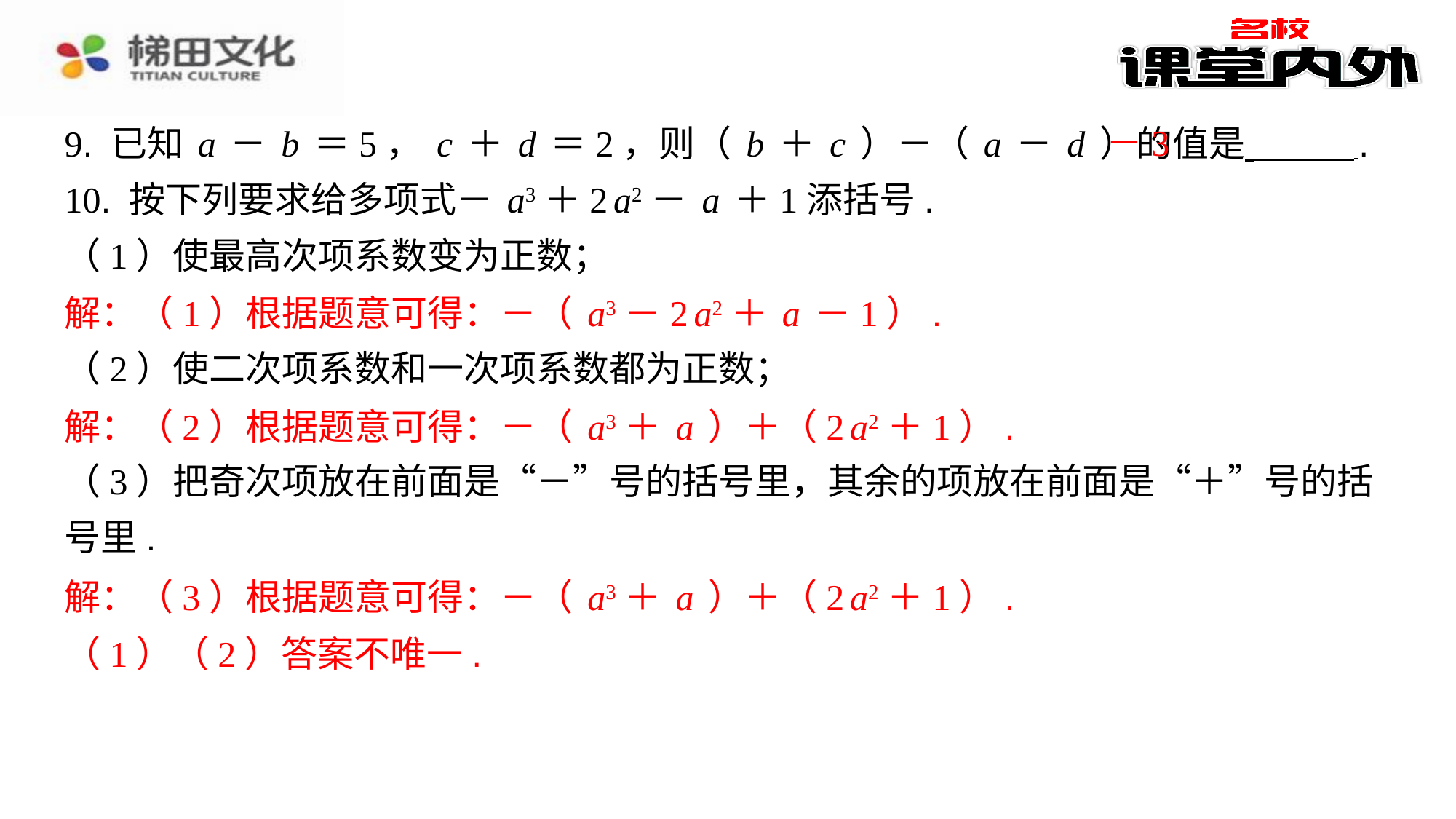

－3
9. 已知a－b＝5，c＋d＝2，则（b＋c）－（a－d）的值是                 ⁠.
10. 按下列要求给多项式－a3＋2a2－a＋1添括号.
（1）使最高次项系数变为正数；
解：（1）根据题意可得：－（a3－2a2＋a－1）.
（2）使二次项系数和一次项系数都为正数；
解：（2）根据题意可得：－（a3＋a）＋（2a2＋1）.
（3）把奇次项放在前面是“－”号的括号里，其余的项放在前面是“＋”号的括
号里.
解：（3）根据题意可得：－（a3＋a）＋（2a2＋1）.
（1）（2）答案不唯一.
解：（1）根据题意可得：－（a3－2a2＋a－1）.
解：（2）根据题意可得：－（a3＋a）＋（2a2＋1）.
解：（3）根据题意可得：－（a3＋a）＋（2a2＋1）.
（1）（2）答案不唯一.